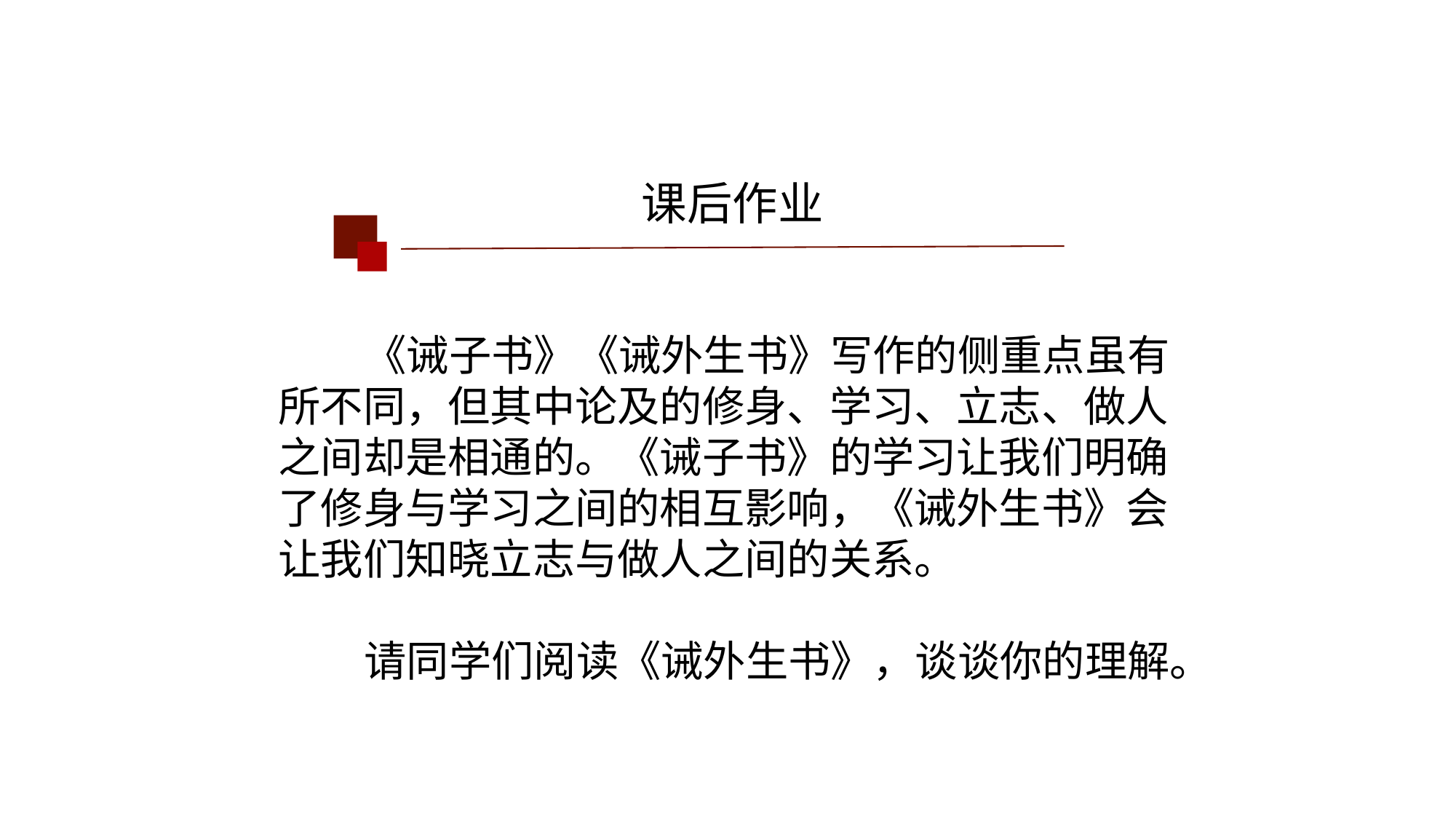

课后作业

        《诫子书》《诫外生书》写作的侧重点虽有所不同，但其中论及的修身、学习、立志、做人之间却是相通的。《诫子书》的学习让我们明确了修身与学习之间的相互影响，《诫外生书》会让我们知晓立志与做人之间的关系。

        请同学们阅读《诫外生书》，谈谈你的理解。